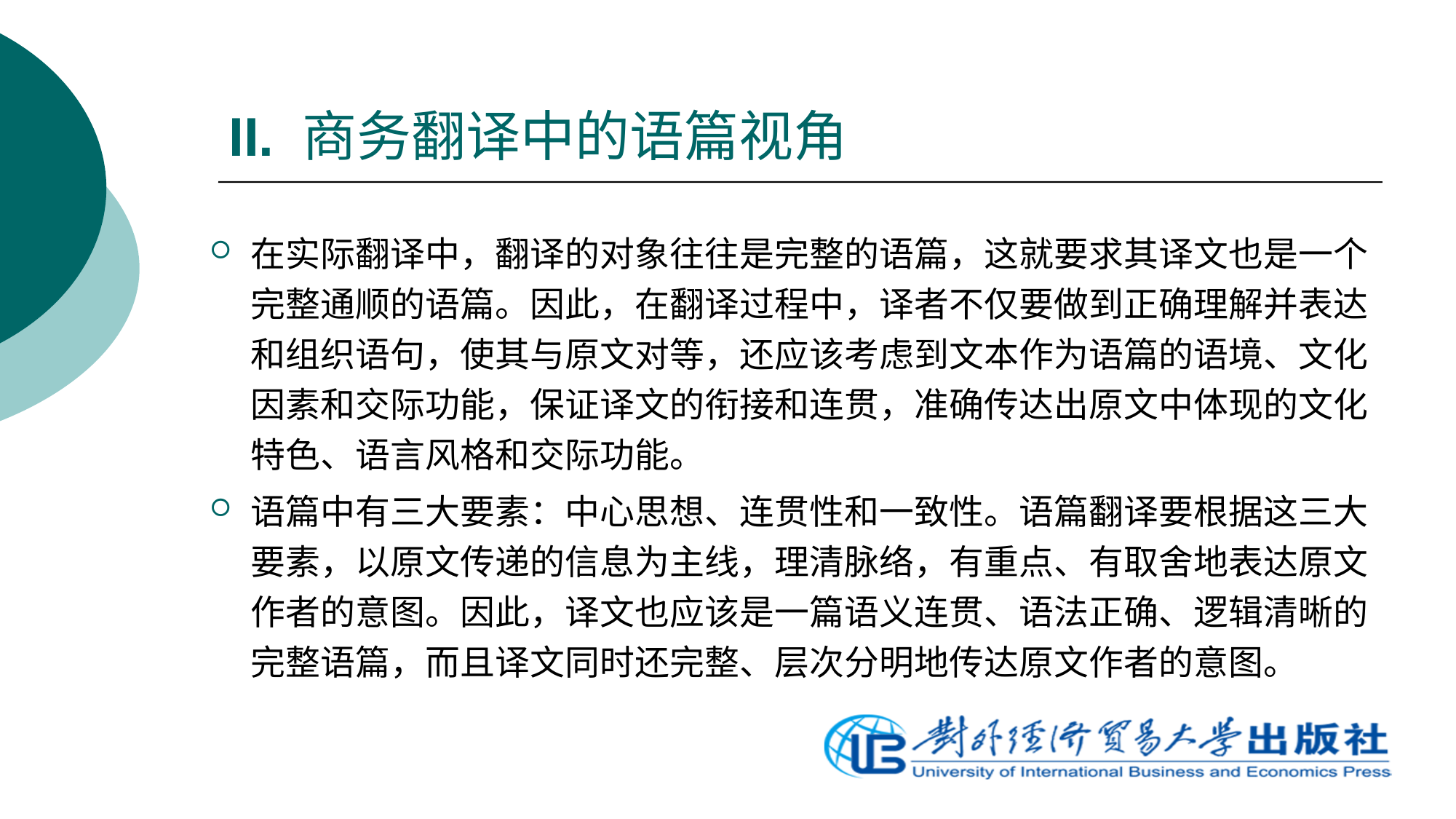

# II. 商务翻译中的语篇视角
在实际翻译中，翻译的对象往往是完整的语篇，这就要求其译文也是一个完整通顺的语篇。因此，在翻译过程中，译者不仅要做到正确理解并表达和组织语句，使其与原文对等，还应该考虑到文本作为语篇的语境、文化因素和交际功能，保证译文的衔接和连贯，准确传达出原文中体现的文化特色、语言风格和交际功能。
语篇中有三大要素：中心思想、连贯性和一致性。语篇翻译要根据这三大要素，以原文传递的信息为主线，理清脉络，有重点、有取舍地表达原文作者的意图。因此，译文也应该是一篇语义连贯、语法正确、逻辑清晰的完整语篇，而且译文同时还完整、层次分明地传达原文作者的意图。